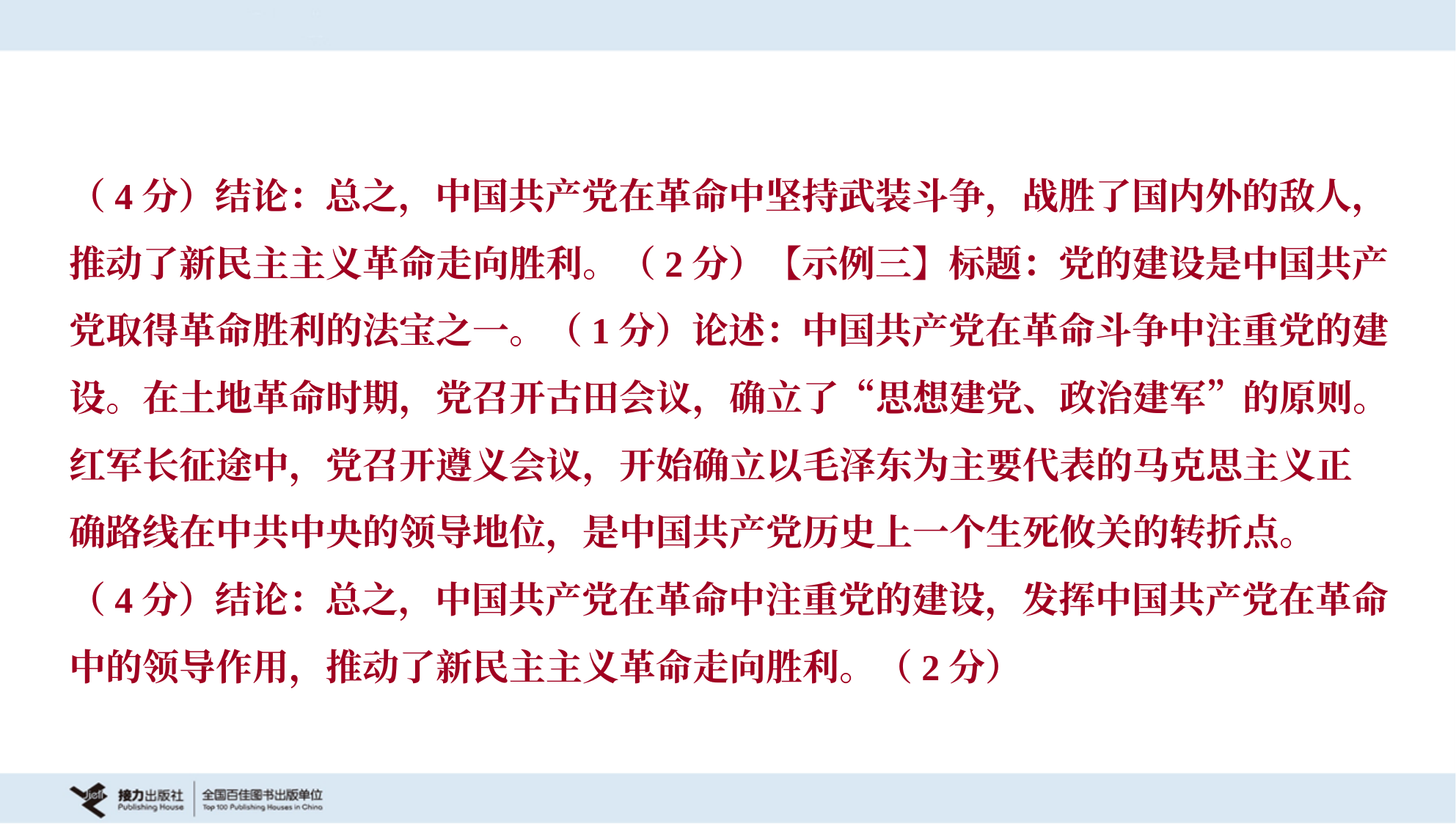

（4分）结论：总之，中国共产党在革命中坚持武装斗争，战胜了国内外的敌人，
推动了新民主主义革命走向胜利。（2分）【示例三】标题：党的建设是中国共产
党取得革命胜利的法宝之一。（1分）论述：中国共产党在革命斗争中注重党的建
设。在土地革命时期，党召开古田会议，确立了“思想建党、政治建军”的原则。
红军长征途中，党召开遵义会议，开始确立以毛泽东为主要代表的马克思主义正
确路线在中共中央的领导地位，是中国共产党历史上一个生死攸关的转折点。
（4分）结论：总之，中国共产党在革命中注重党的建设，发挥中国共产党在革命
中的领导作用，推动了新民主主义革命走向胜利。（2分）